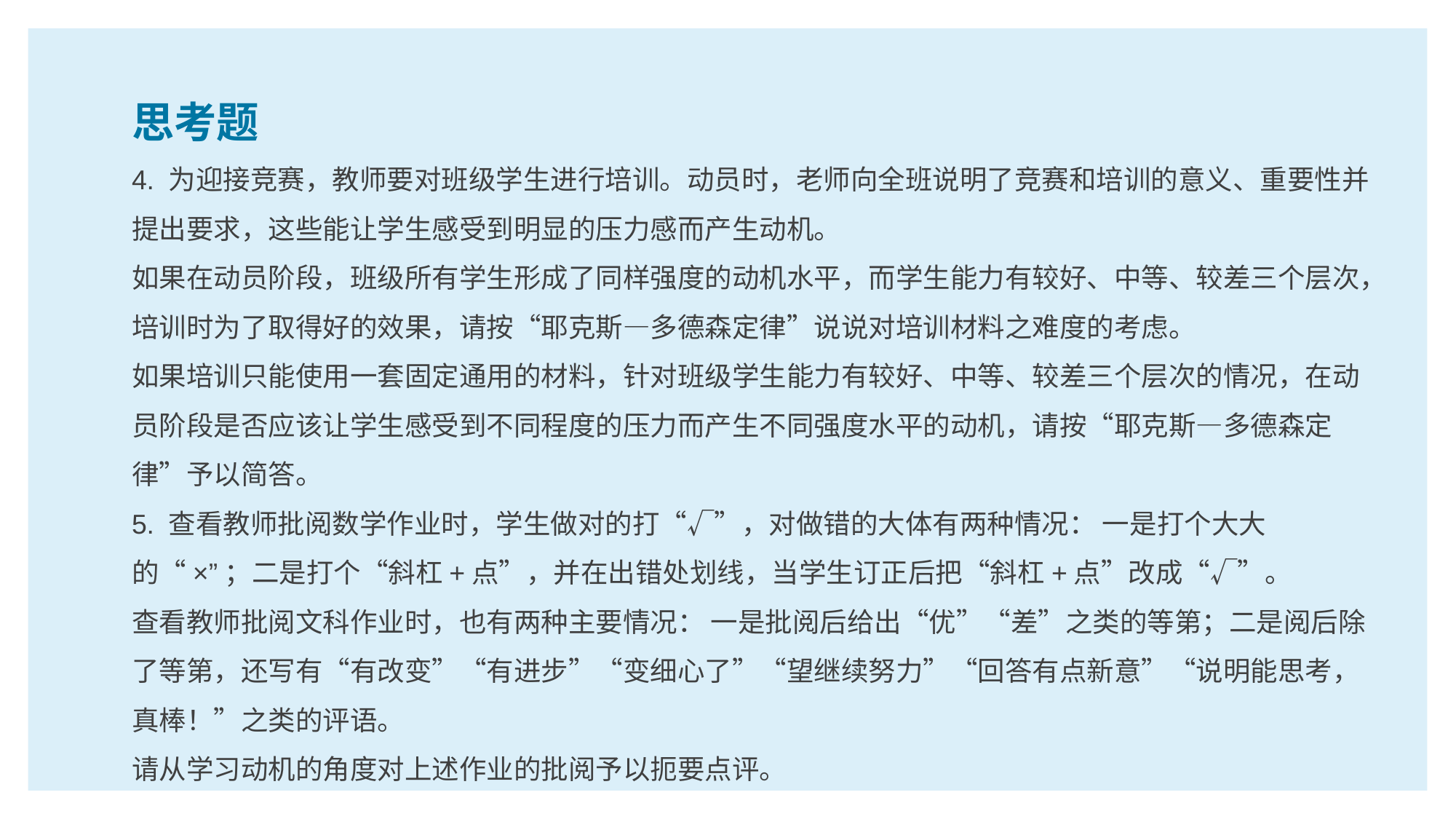

思考题
4. 为迎接竞赛，教师要对班级学生进行培训。动员时，老师向全班说明了竞赛和培训的意义、重要性并提出要求，这些能让学生感受到明显的压力感而产生动机。
如果在动员阶段，班级所有学生形成了同样强度的动机水平，而学生能力有较好、中等、较差三个层次，培训时为了取得好的效果，请按“耶克斯—多德森定律”说说对培训材料之难度的考虑。
如果培训只能使用一套固定通用的材料，针对班级学生能力有较好、中等、较差三个层次的情况，在动员阶段是否应该让学生感受到不同程度的压力而产生不同强度水平的动机，请按“耶克斯—多德森定律”予以简答。
5. 查看教师批阅数学作业时，学生做对的打“√”，对做错的大体有两种情况： 一是打个大大的“×”；二是打个“斜杠+点”，并在出错处划线，当学生订正后把“斜杠+点”改成“√”。
查看教师批阅文科作业时，也有两种主要情况： 一是批阅后给出“优”“差”之类的等第；二是阅后除了等第，还写有“有改变”“有进步”“变细心了”“望继续努力”“回答有点新意”“说明能思考，真棒！”之类的评语。
请从学习动机的角度对上述作业的批阅予以扼要点评。